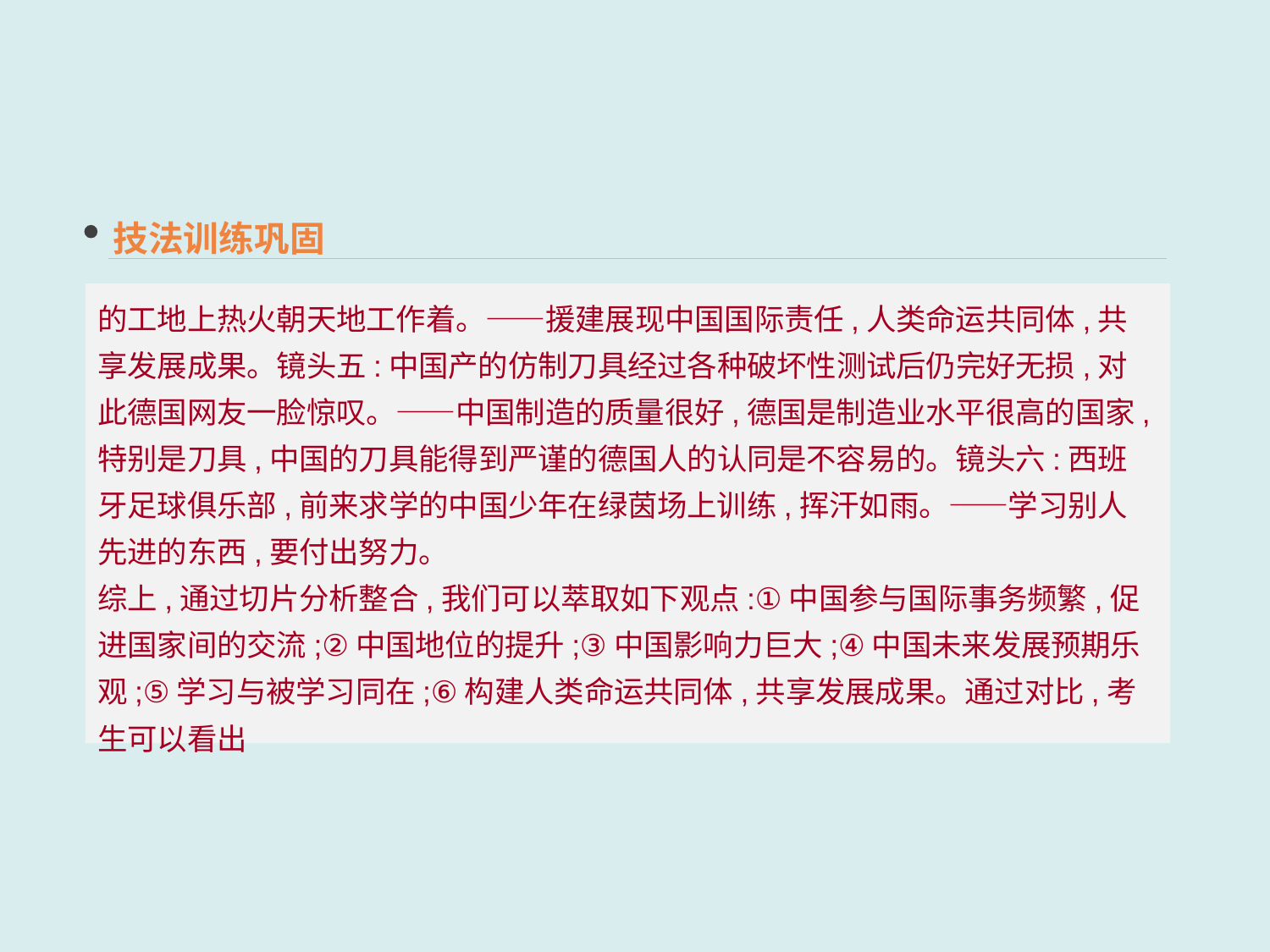

技法训练巩固

的工地上热火朝天地工作着。——援建展现中国国际责任,人类命运共同体,共享发展成果。镜头五:中国产的仿制刀具经过各种破坏性测试后仍完好无损,对此德国网友一脸惊叹。——中国制造的质量很好,德国是制造业水平很高的国家,特别是刀具,中国的刀具能得到严谨的德国人的认同是不容易的。镜头六:西班牙足球俱乐部,前来求学的中国少年在绿茵场上训练,挥汗如雨。——学习别人先进的东西,要付出努力。
综上,通过切片分析整合,我们可以萃取如下观点:①中国参与国际事务频繁,促进国家间的交流;②中国地位的提升;③中国影响力巨大;④中国未来发展预期乐观;⑤学习与被学习同在;⑥构建人类命运共同体,共享发展成果。通过对比,考生可以看出